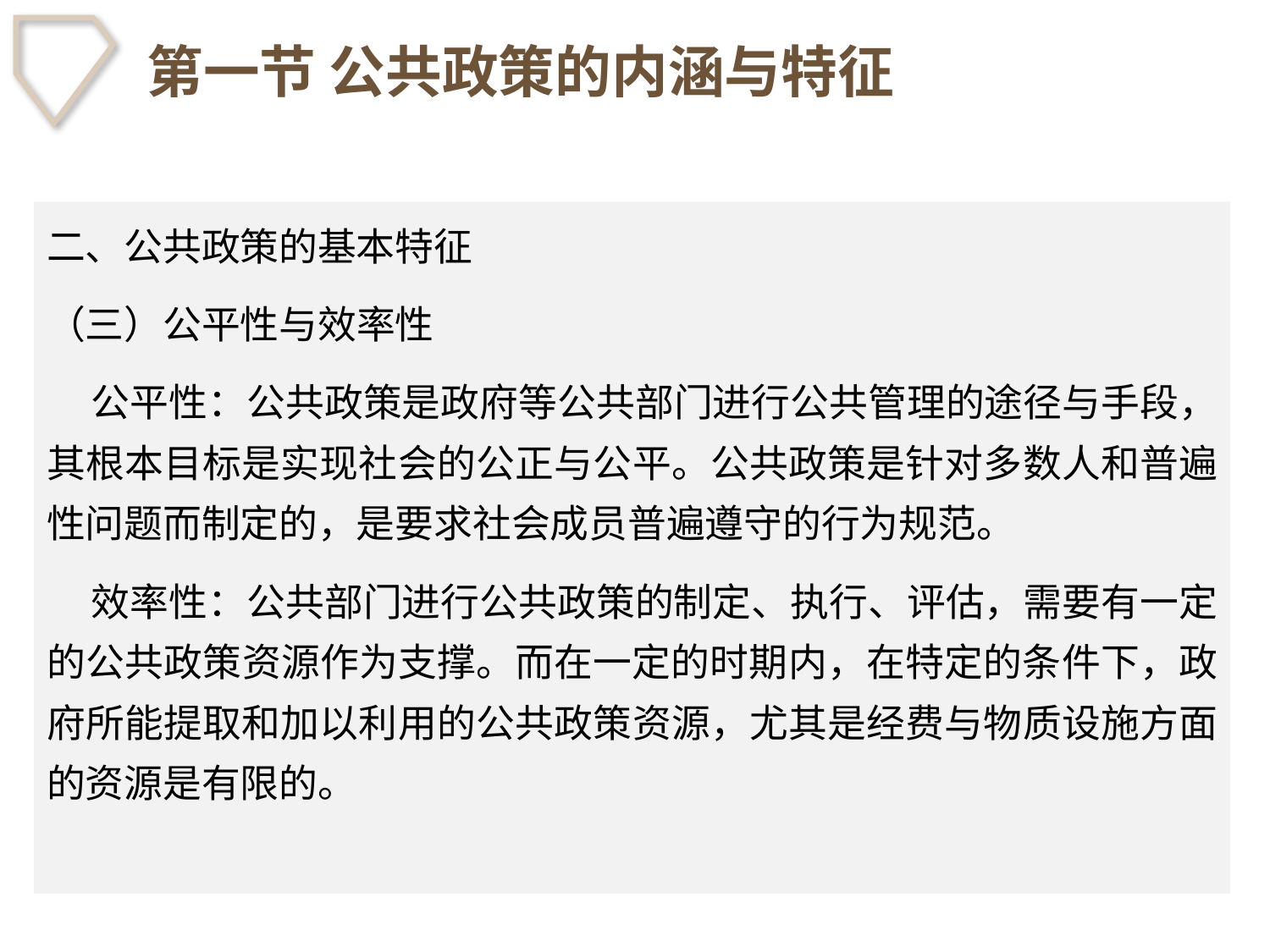

# 第一节 公共政策的内涵与特征
二、公共政策的基本特征
（三）公平性与效率性
    公平性：公共政策是政府等公共部门进行公共管理的途径与手段，其根本目标是实现社会的公正与公平。公共政策是针对多数人和普遍性问题而制定的，是要求社会成员普遍遵守的行为规范。
    效率性：公共部门进行公共政策的制定、执行、评估，需要有一定的公共政策资源作为支撑。而在一定的时期内，在特定的条件下，政府所能提取和加以利用的公共政策资源，尤其是经费与物质设施方面的资源是有限的。